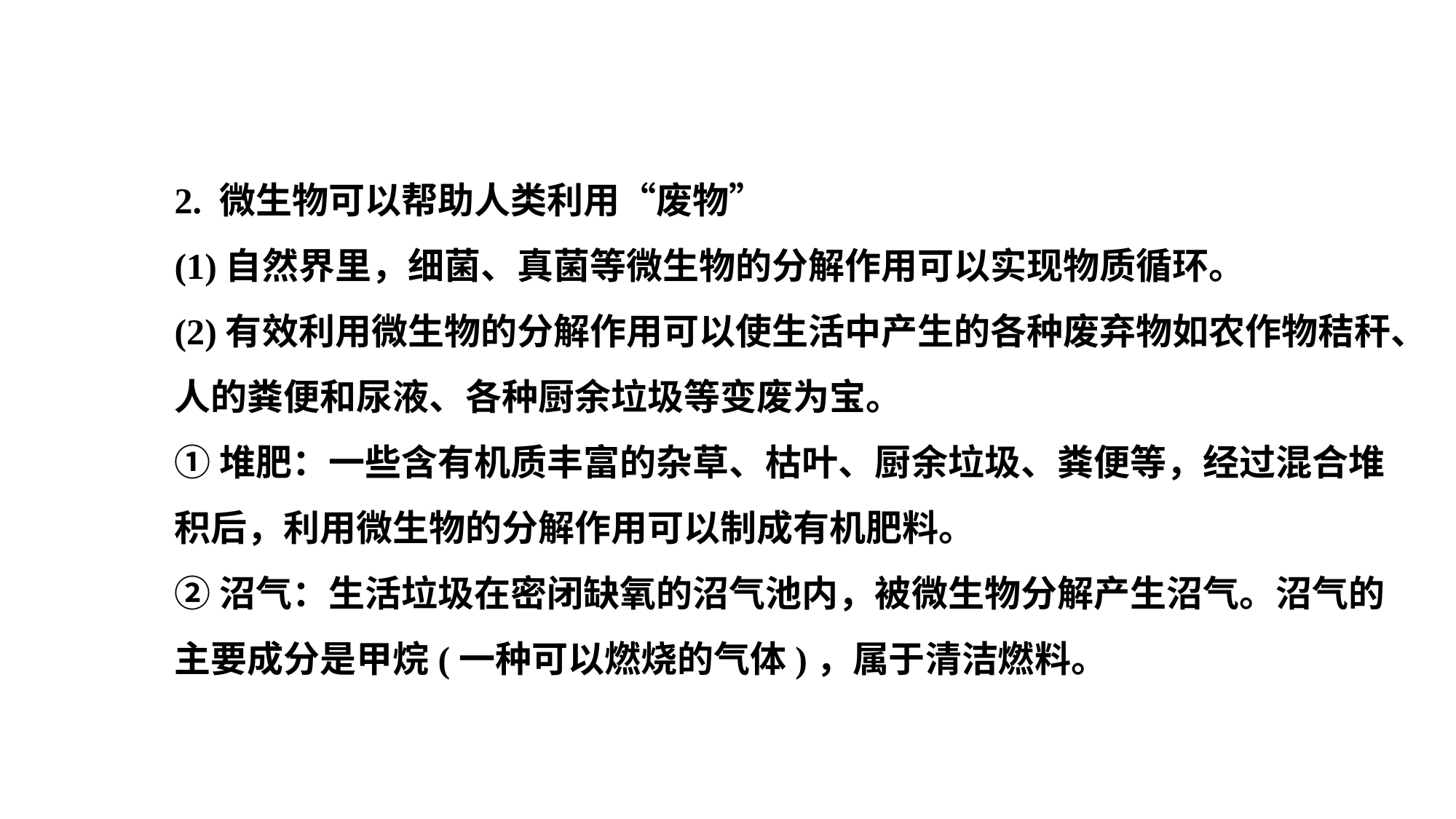

2. 微生物可以帮助人类利用“废物”
(1)自然界里，细菌、真菌等微生物的分解作用可以实现物质循环。
(2)有效利用微生物的分解作用可以使生活中产生的各种废弃物如农作物秸秆、人的粪便和尿液、各种厨余垃圾等变废为宝。
①堆肥：一些含有机质丰富的杂草、枯叶、厨余垃圾、粪便等，经过混合堆积后，利用微生物的分解作用可以制成有机肥料。
②沼气：生活垃圾在密闭缺氧的沼气池内，被微生物分解产生沼气。沼气的主要成分是甲烷(一种可以燃烧的气体)，属于清洁燃料。